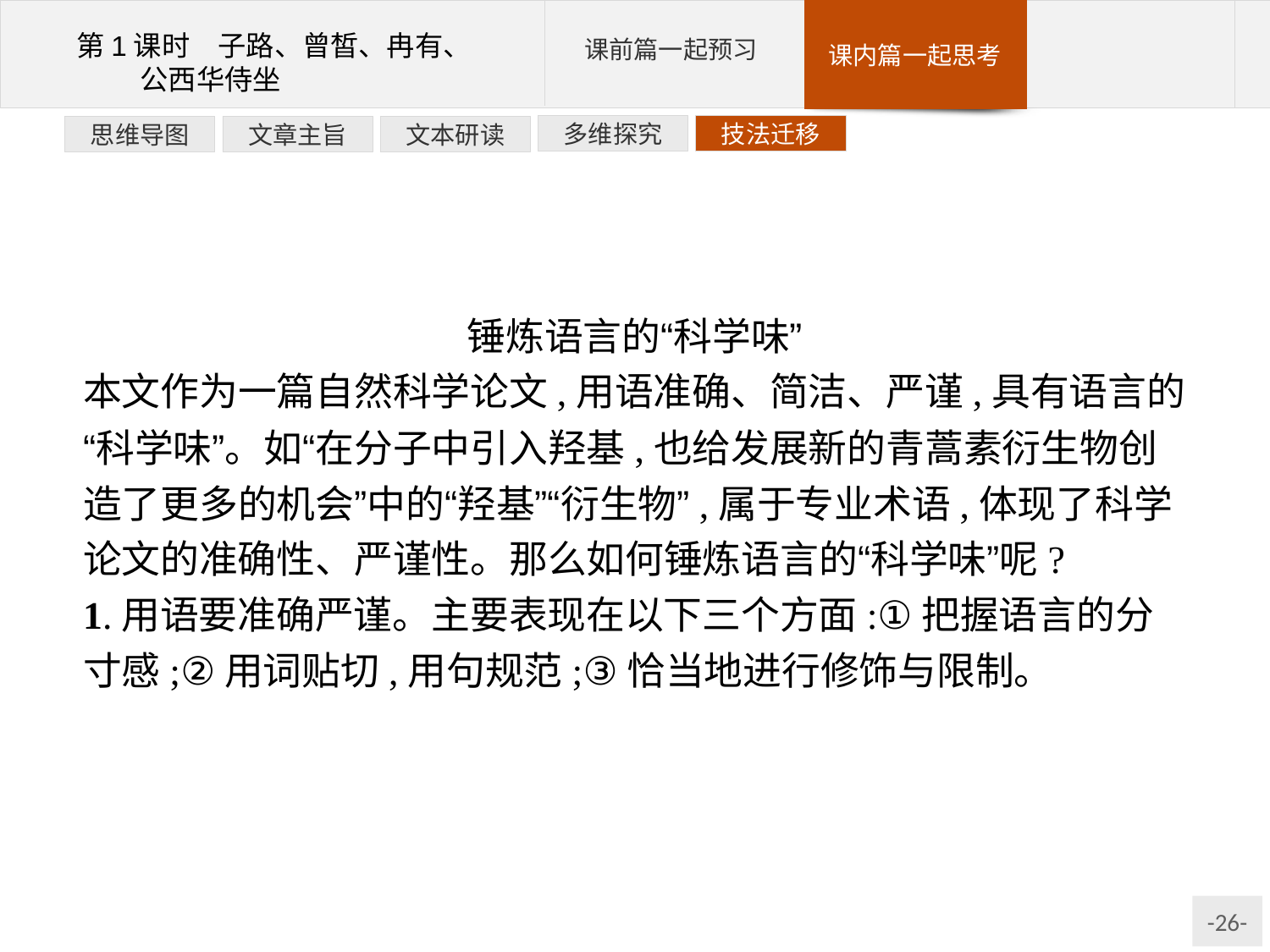

技法迁移
多维探究
文本研读
文章主旨
思维导图
锤炼语言的“科学味”
本文作为一篇自然科学论文,用语准确、简洁、严谨,具有语言的“科学味”。如“在分子中引入羟基,也给发展新的青蒿素衍生物创造了更多的机会”中的“羟基”“衍生物”,属于专业术语,体现了科学论文的准确性、严谨性。那么如何锤炼语言的“科学味”呢?
1.用语要准确严谨。主要表现在以下三个方面:①把握语言的分寸感;②用词贴切,用句规范;③恰当地进行修饰与限制。